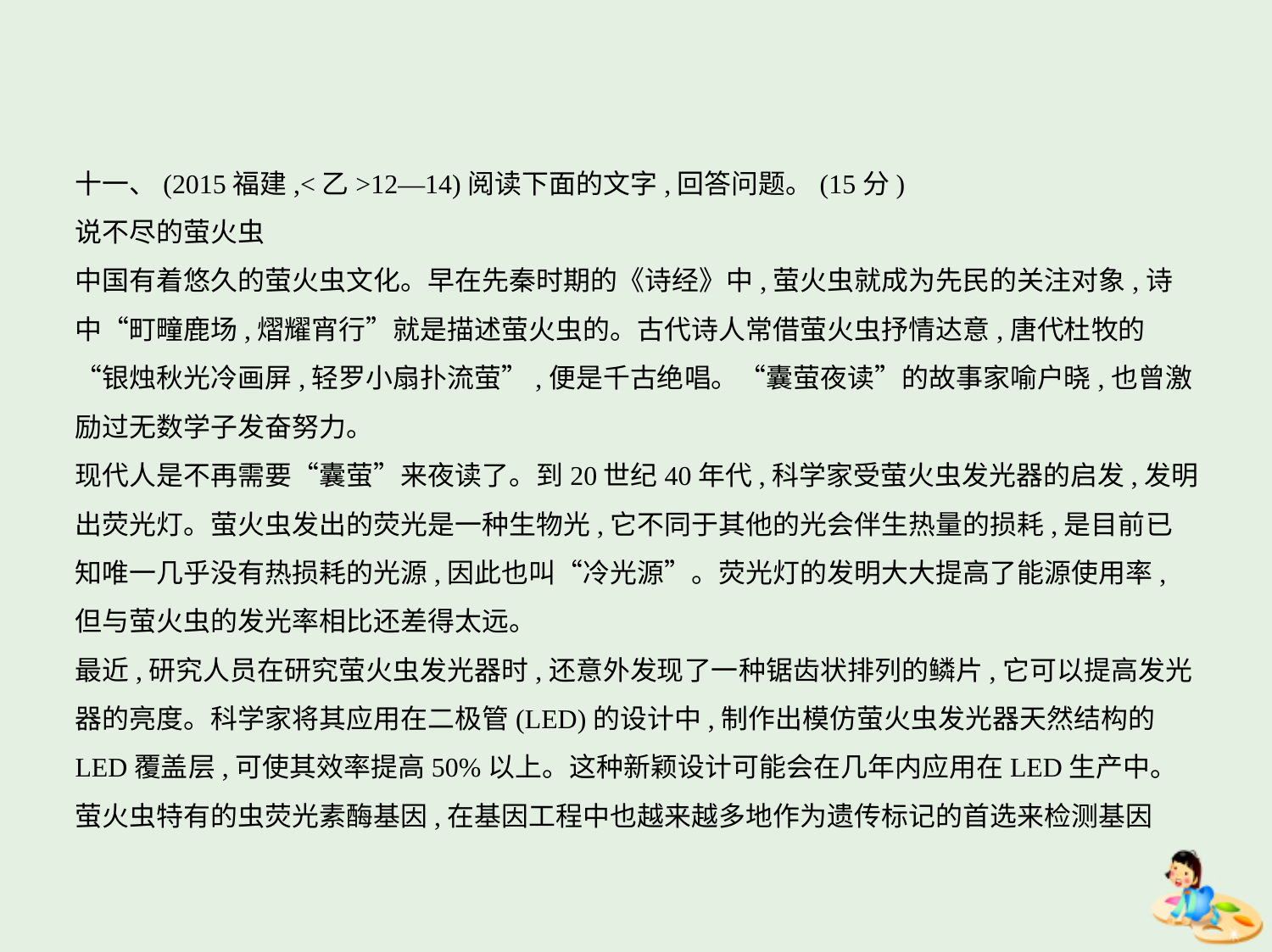

十一、(2015福建,<乙>12—14)阅读下面的文字,回答问题。(15分)
说不尽的萤火虫
中国有着悠久的萤火虫文化。早在先秦时期的《诗经》中,萤火虫就成为先民的关注对象,诗
中“町疃鹿场,熠耀宵行”就是描述萤火虫的。古代诗人常借萤火虫抒情达意,唐代杜牧的
“银烛秋光冷画屏,轻罗小扇扑流萤”,便是千古绝唱。“囊萤夜读”的故事家喻户晓,也曾激
励过无数学子发奋努力。
现代人是不再需要“囊萤”来夜读了。到20世纪40年代,科学家受萤火虫发光器的启发,发明
出荧光灯。萤火虫发出的荧光是一种生物光,它不同于其他的光会伴生热量的损耗,是目前已
知唯一几乎没有热损耗的光源,因此也叫“冷光源”。荧光灯的发明大大提高了能源使用率,
但与萤火虫的发光率相比还差得太远。
最近,研究人员在研究萤火虫发光器时,还意外发现了一种锯齿状排列的鳞片,它可以提高发光
器的亮度。科学家将其应用在二极管(LED)的设计中,制作出模仿萤火虫发光器天然结构的
LED覆盖层,可使其效率提高50%以上。这种新颖设计可能会在几年内应用在LED生产中。
萤火虫特有的虫荧光素酶基因,在基因工程中也越来越多地作为遗传标记的首选来检测基因